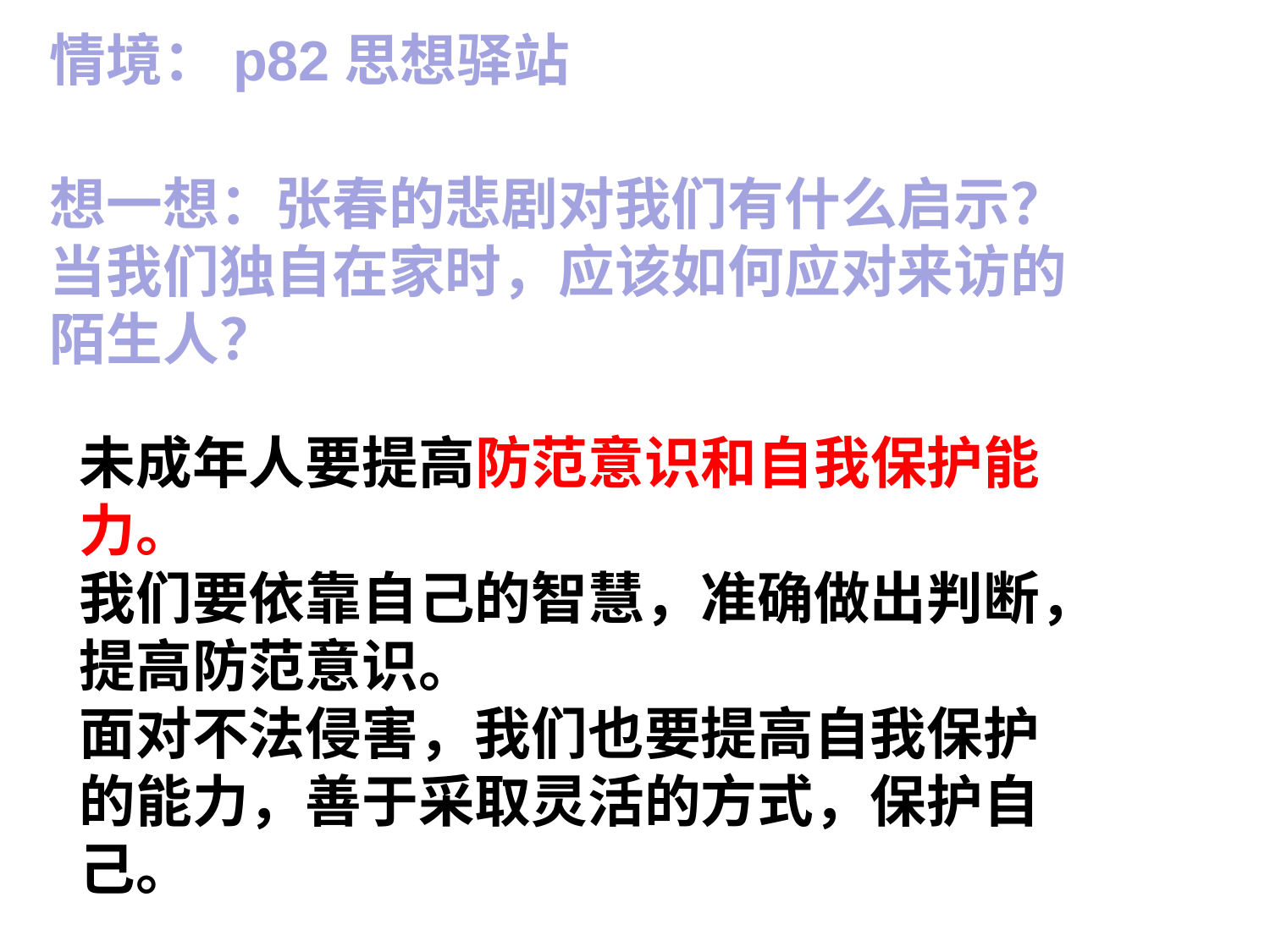

情境：p82思想驿站

想一想：张春的悲剧对我们有什么启示？
当我们独自在家时，应该如何应对来访的陌生人？
未成年人要提高防范意识和自我保护能力。
我们要依靠自己的智慧，准确做出判断，提高防范意识。
面对不法侵害，我们也要提高自我保护的能力，善于采取灵活的方式，保护自己。